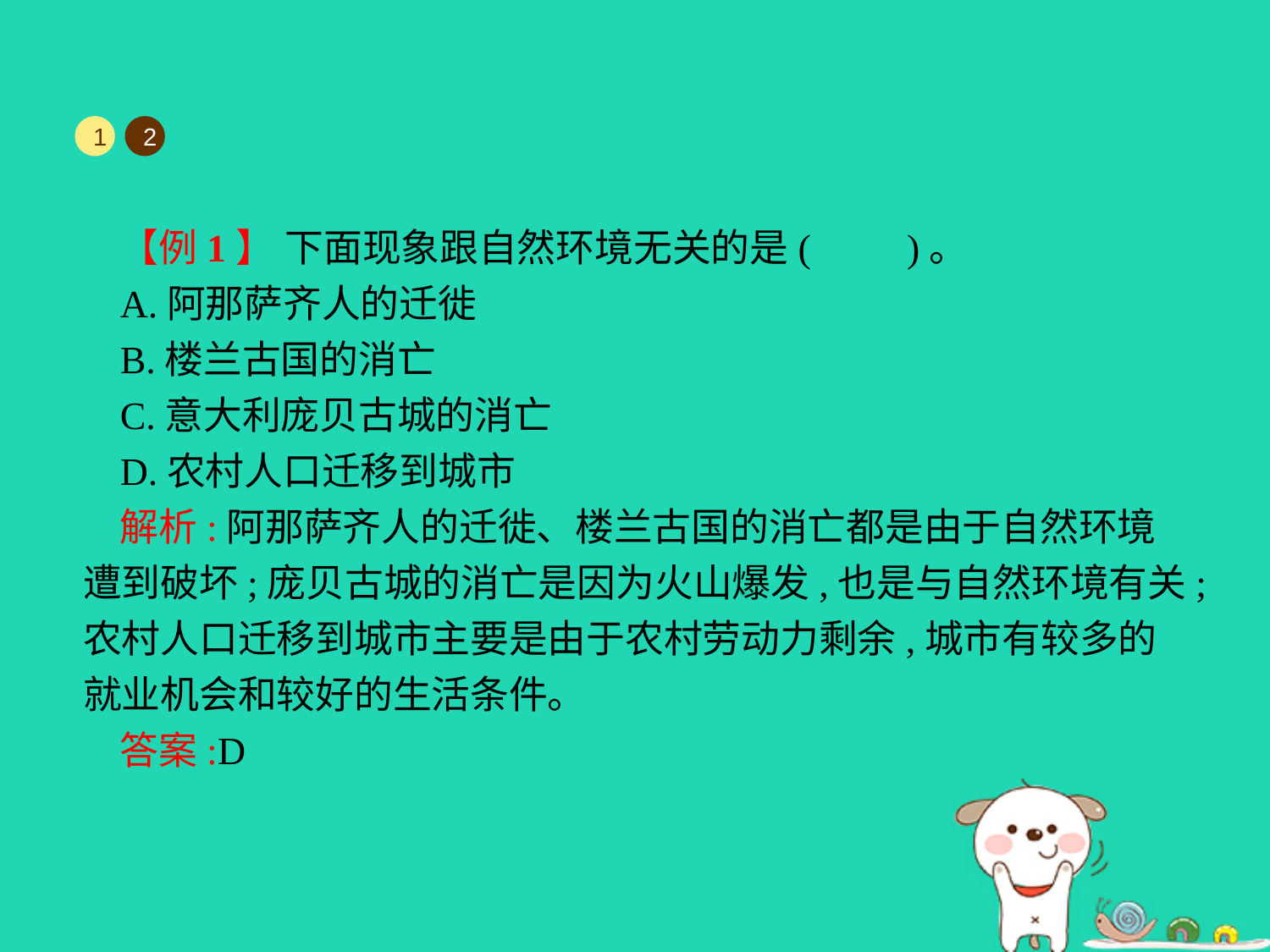

1
2
【例1】 下面现象跟自然环境无关的是(　　)。
A.阿那萨齐人的迁徙
B.楼兰古国的消亡
C.意大利庞贝古城的消亡
D.农村人口迁移到城市
解析:阿那萨齐人的迁徙、楼兰古国的消亡都是由于自然环境遭到破坏;庞贝古城的消亡是因为火山爆发,也是与自然环境有关;农村人口迁移到城市主要是由于农村劳动力剩余,城市有较多的就业机会和较好的生活条件。
答案:D